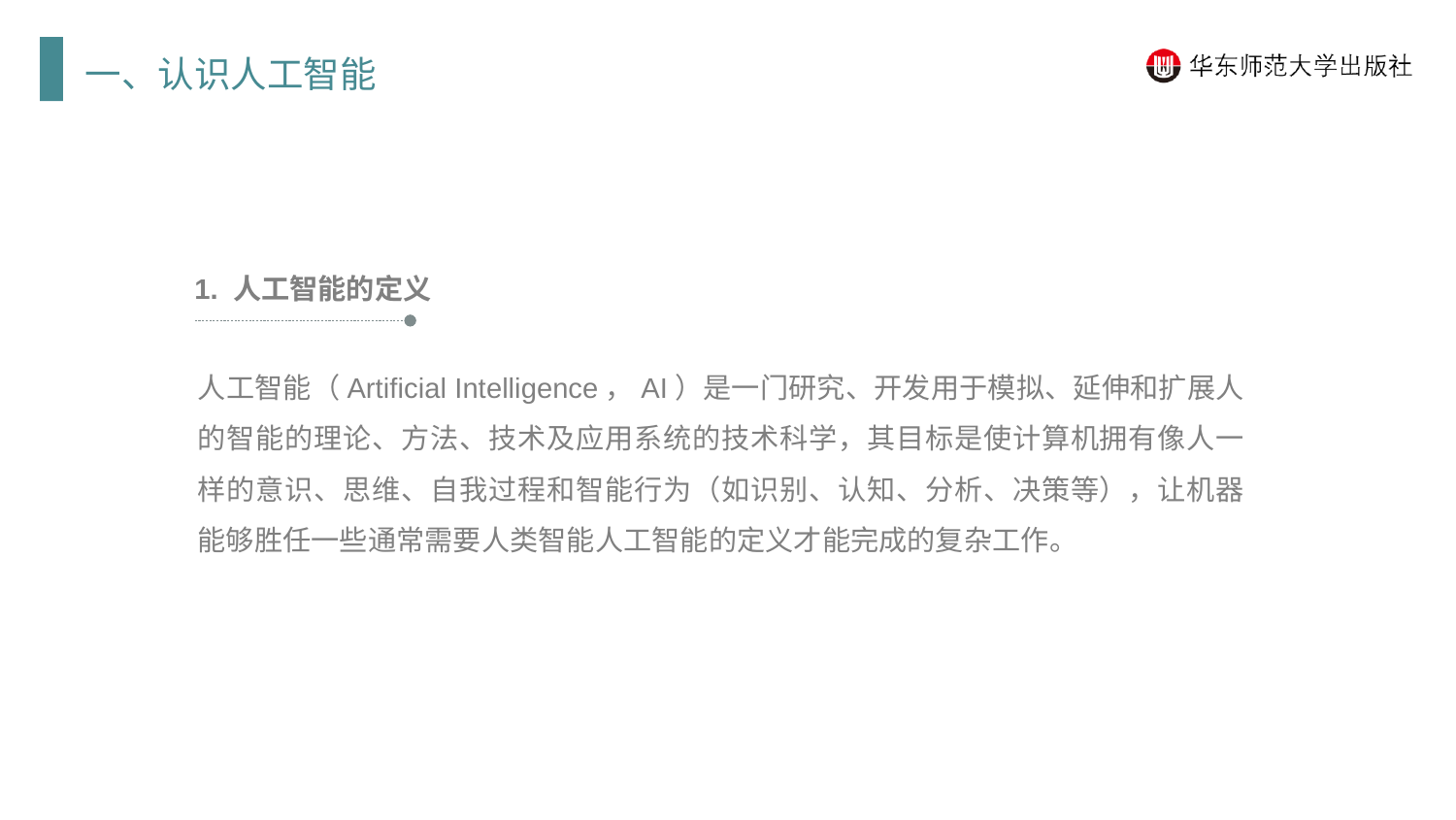

一、认识人工智能
1. 人工智能的定义
人工智能（Artificial Intelligence，AI）是一门研究、开发用于模拟、延伸和扩展人的智能的理论、方法、技术及应用系统的技术科学，其目标是使计算机拥有像人一样的意识、思维、自我过程和智能行为（如识别、认知、分析、决策等），让机器能够胜任一些通常需要人类智能人工智能的定义才能完成的复杂工作。